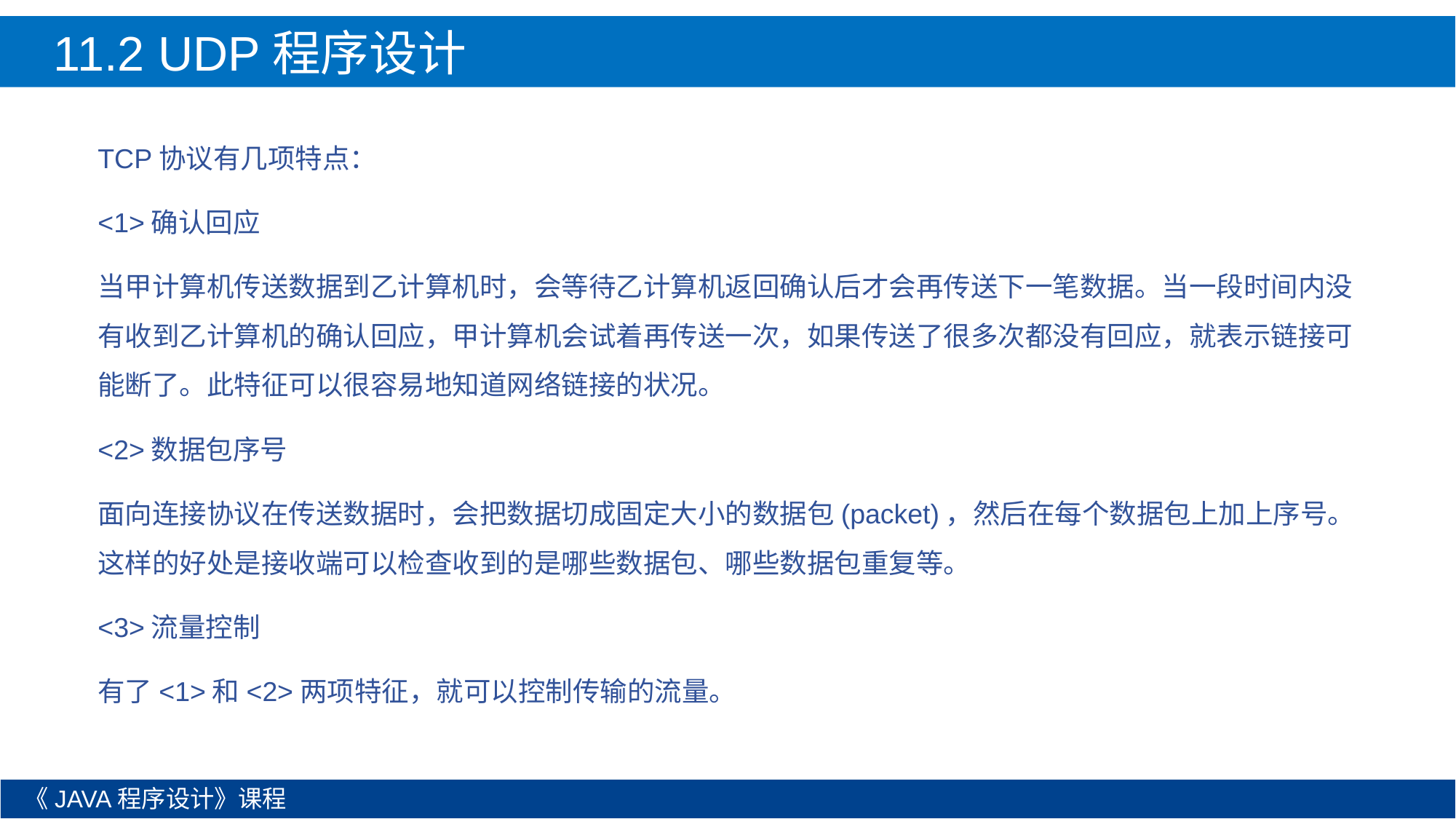

11.2 UDP程序设计
TCP协议有几项特点：
<1>确认回应
当甲计算机传送数据到乙计算机时，会等待乙计算机返回确认后才会再传送下一笔数据。当一段时间内没有收到乙计算机的确认回应，甲计算机会试着再传送一次，如果传送了很多次都没有回应，就表示链接可能断了。此特征可以很容易地知道网络链接的状况。
<2>数据包序号
面向连接协议在传送数据时，会把数据切成固定大小的数据包(packet)，然后在每个数据包上加上序号。这样的好处是接收端可以检查收到的是哪些数据包、哪些数据包重复等。
<3>流量控制
有了<1>和<2>两项特征，就可以控制传输的流量。
《JAVA程序设计》课程